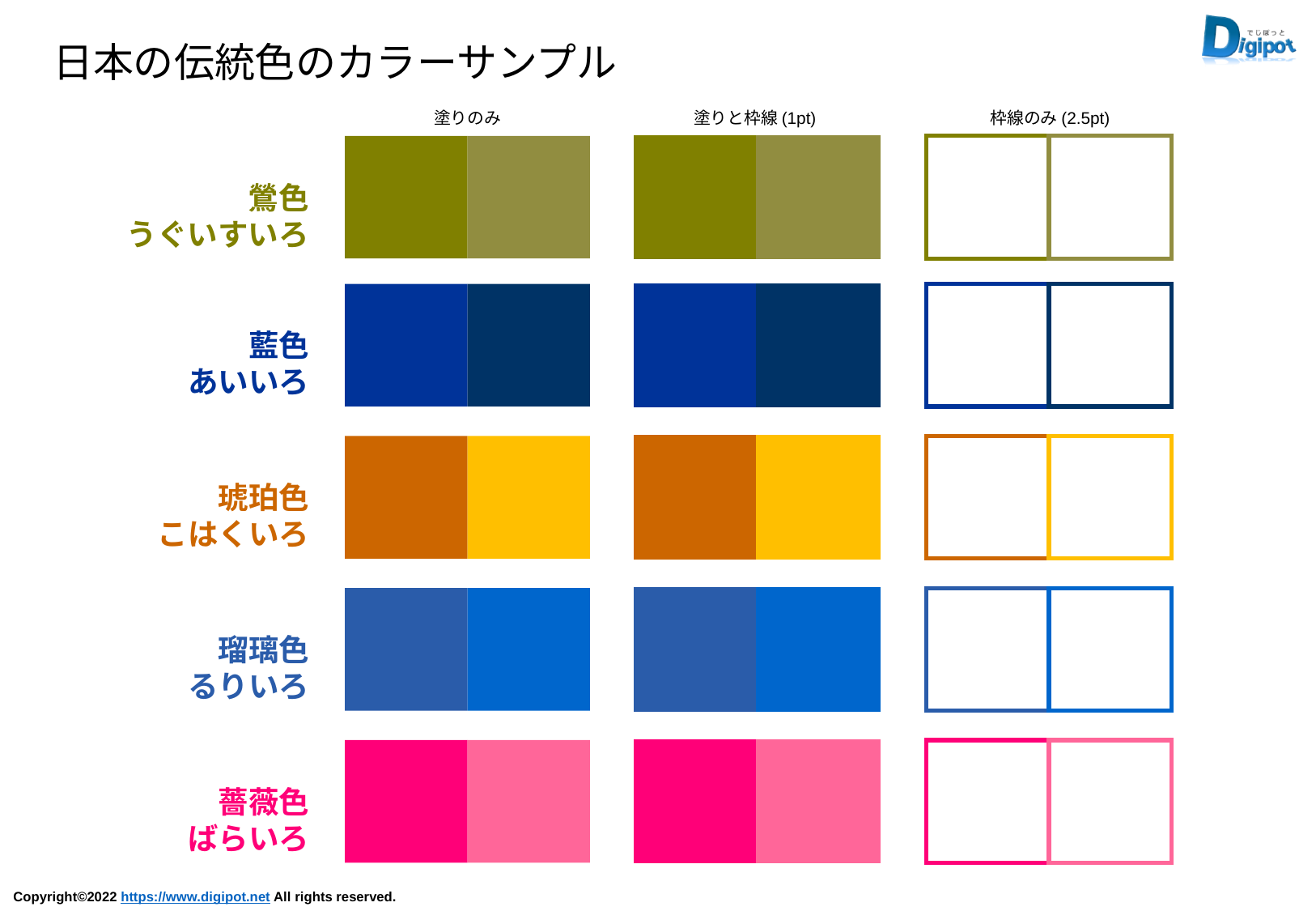

日本の伝統色のカラーサンプル
塗りのみ
塗りと枠線(1pt)
枠線のみ(2.5pt)

鶯色
うぐいすいろ

藍色
あいいろ

琥珀色
こはくいろ

瑠璃色
るりいろ

薔薇色
ばらいろ